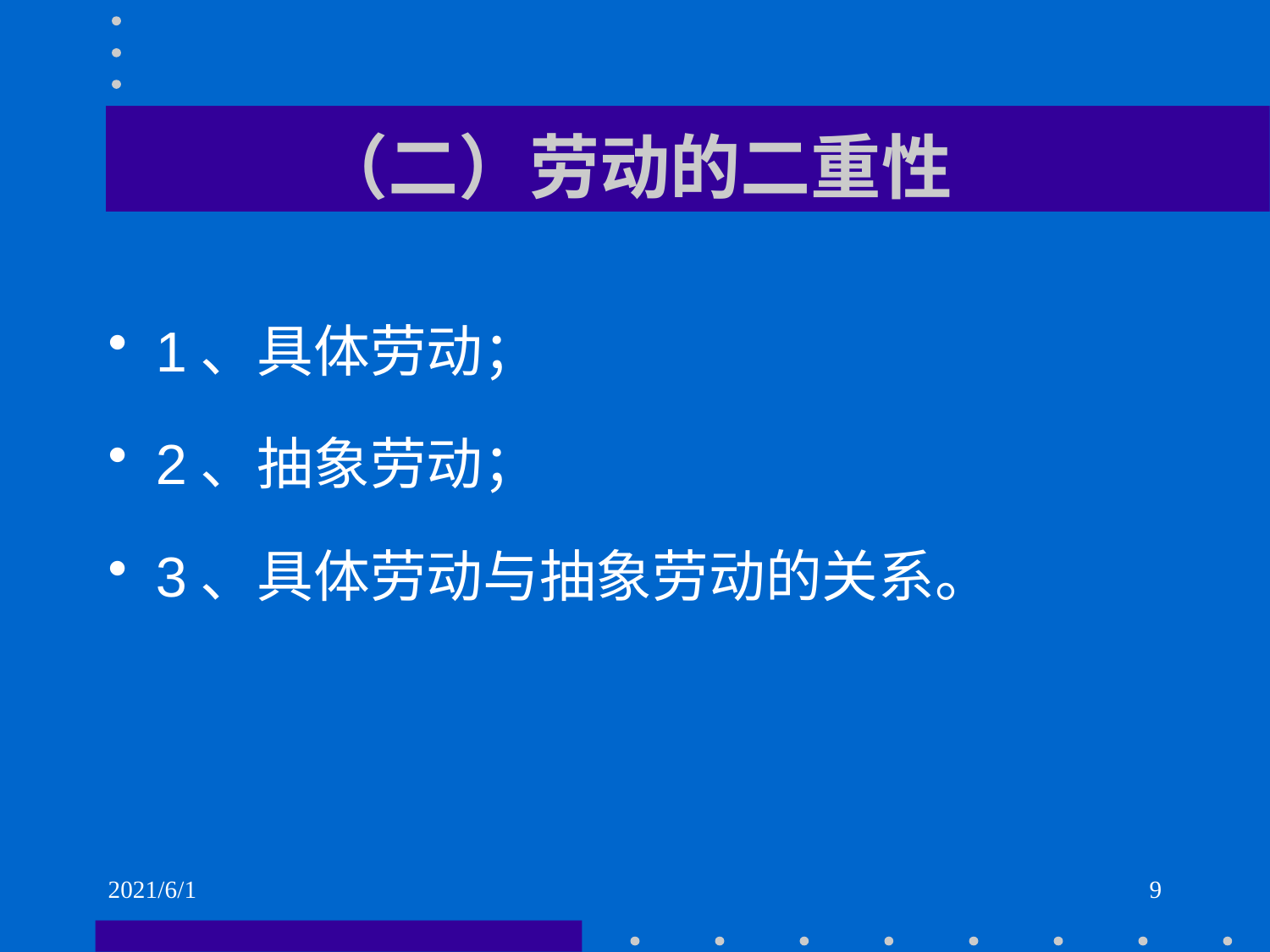

# （二）劳动的二重性
1、具体劳动；
2、抽象劳动；
3、具体劳动与抽象劳动的关系。
2021/6/1
9